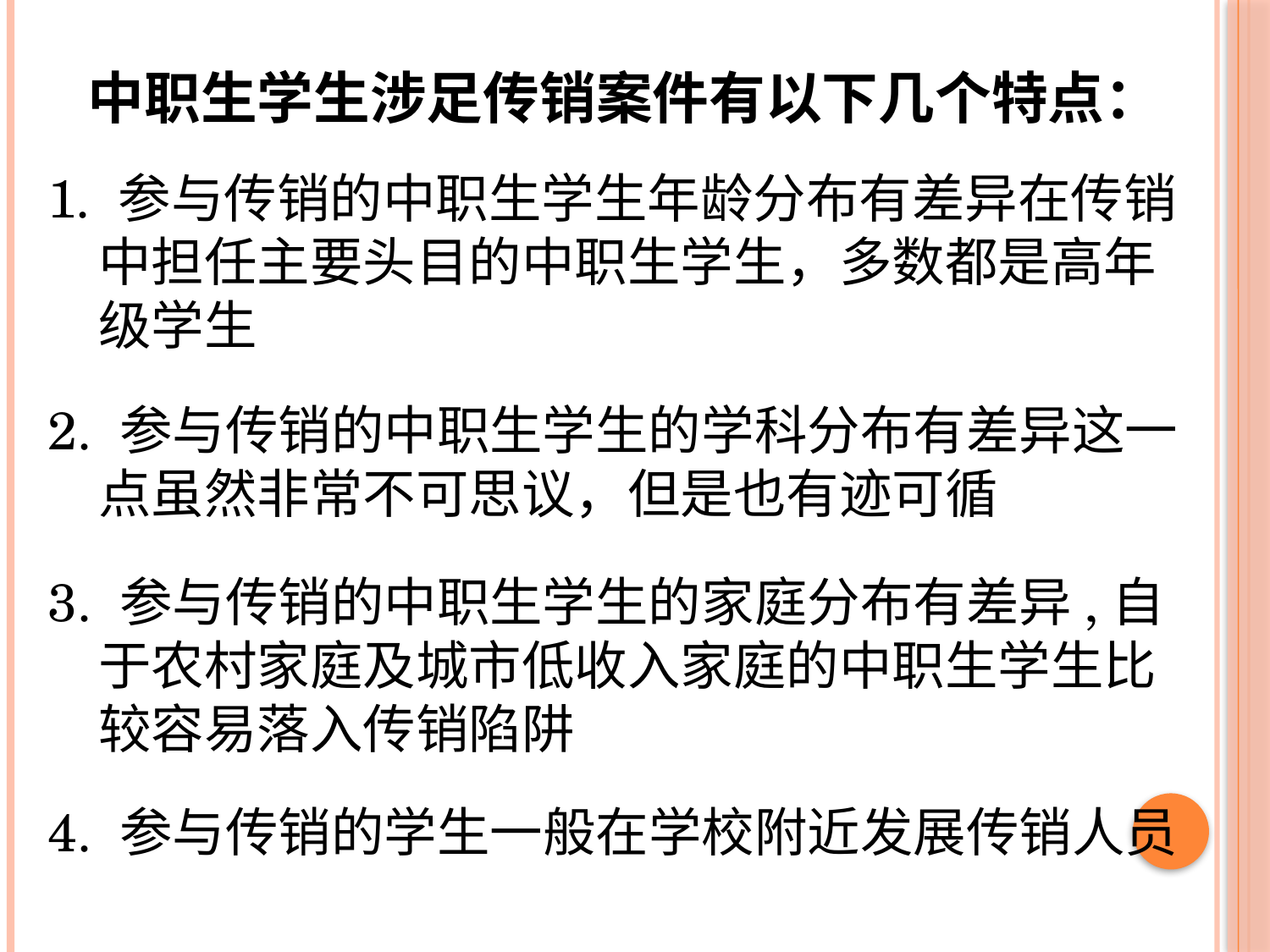

中职生学生涉足传销案件有以下几个特点：
1. 参与传销的中职生学生年龄分布有差异在传销中担任主要头目的中职生学生，多数都是高年级学生
2. 参与传销的中职生学生的学科分布有差异这一点虽然非常不可思议，但是也有迹可循
3. 参与传销的中职生学生的家庭分布有差异,自于农村家庭及城市低收入家庭的中职生学生比较容易落入传销陷阱
4. 参与传销的学生一般在学校附近发展传销人员